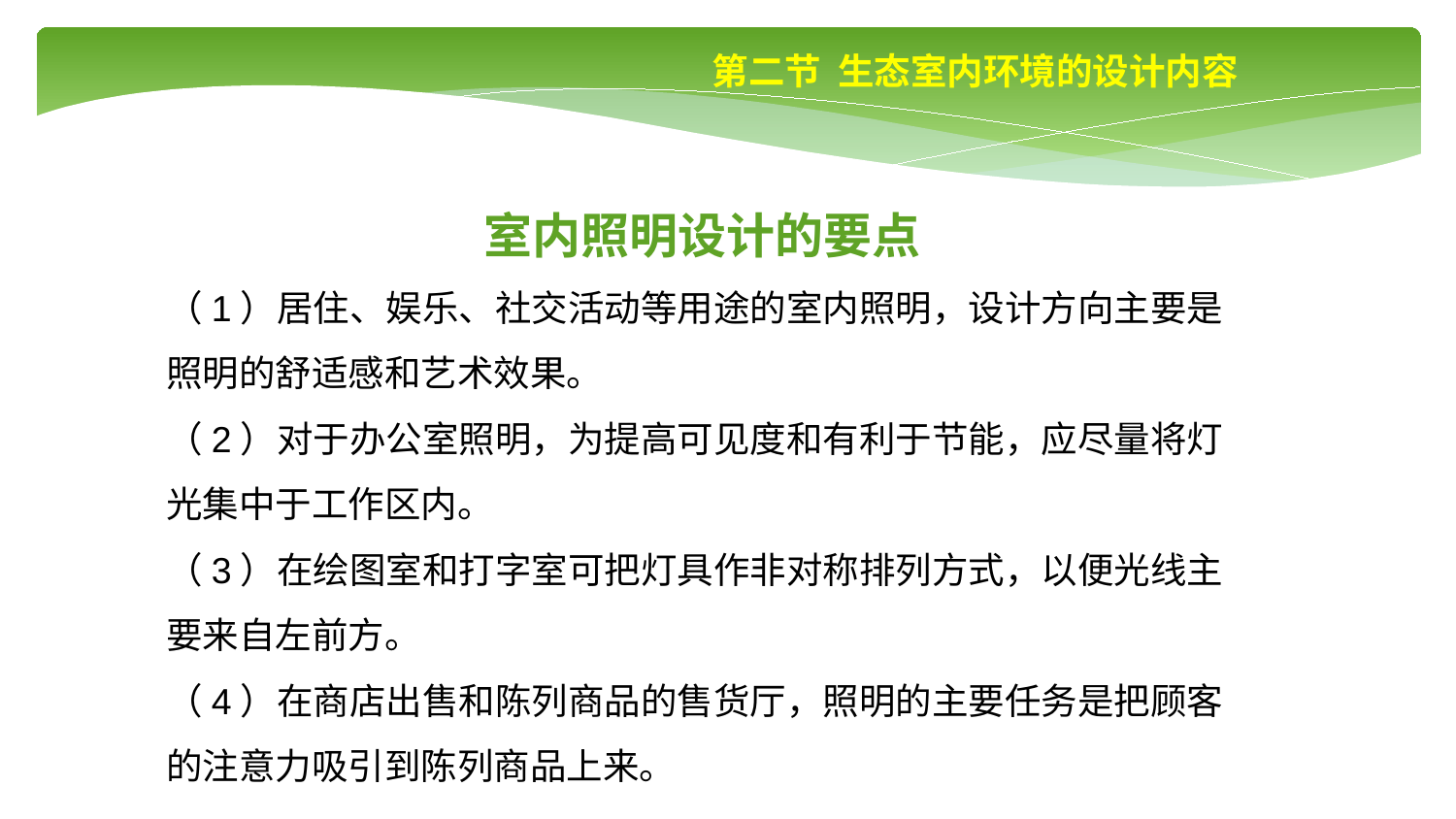

第二节  生态室内环境的设计内容
室内照明设计的要点
（1）居住、娱乐、社交活动等用途的室内照明，设计方向主要是照明的舒适感和艺术效果。
（2）对于办公室照明，为提高可见度和有利于节能，应尽量将灯光集中于工作区内。
（3）在绘图室和打字室可把灯具作非对称排列方式，以便光线主要来自左前方。
（4）在商店出售和陈列商品的售货厅，照明的主要任务是把顾客的注意力吸引到陈列商品上来。